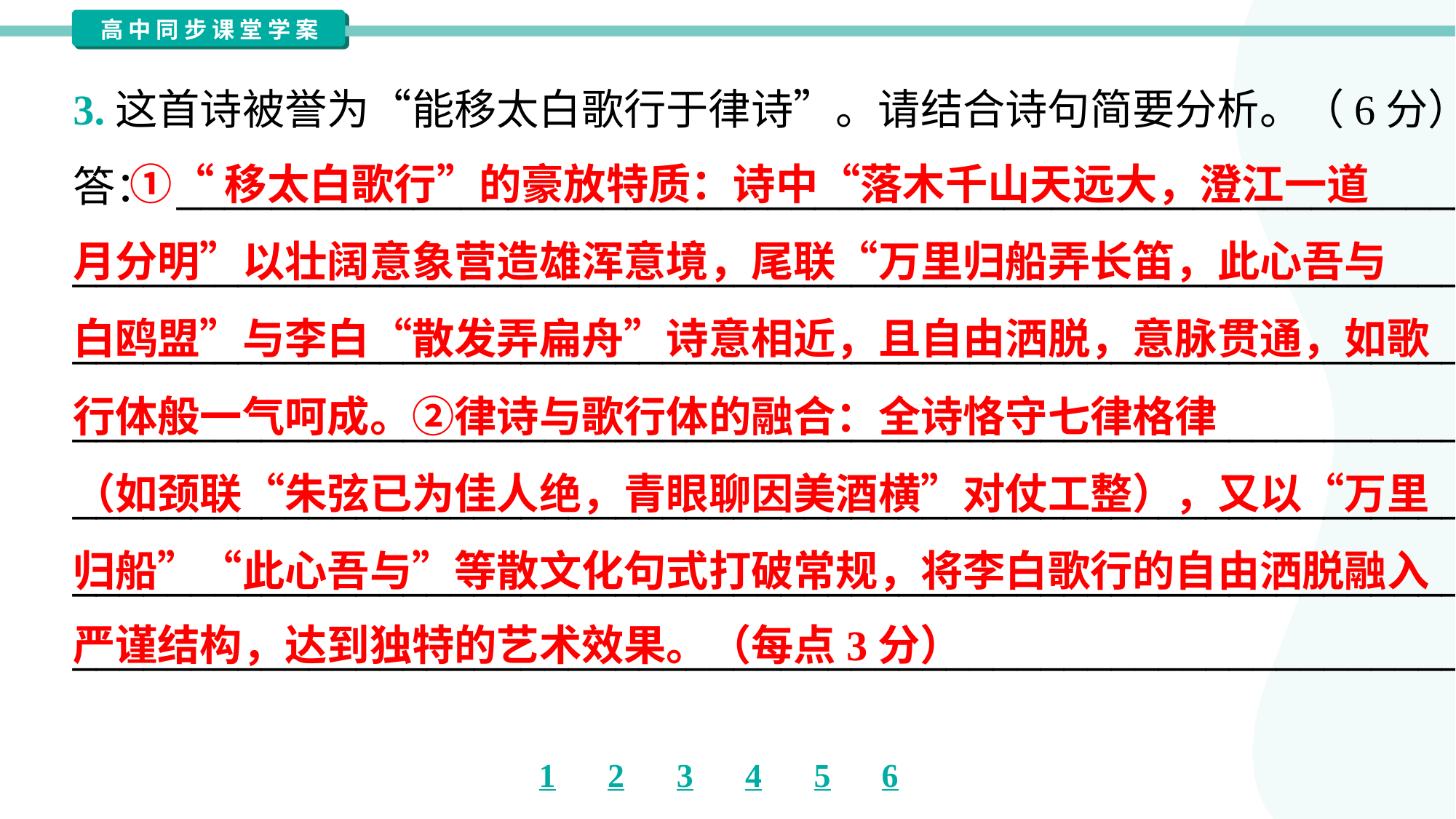

3.这首诗被誉为“能移太白歌行于律诗”。请结合诗句简要分析。（6分）
答： ________________________________________________________
_____________________________________________________________
_____________________________________________________________
_____________________________________________________________
_____________________________________________________________
_____________________________________________________________
_____________________________________________________________
      ①“移太白歌行”的豪放特质：诗中“落木千山天远大，澄江一道
月分明”以壮阔意象营造雄浑意境，尾联“万里归船弄长笛，此心吾与
白鸥盟”与李白“散发弄扁舟”诗意相近，且自由洒脱，意脉贯通，如歌
行体般一气呵成。②律诗与歌行体的融合：全诗恪守七律格律
（如颈联“朱弦已为佳人绝，青眼聊因美酒横”对仗工整），又以“万里
归船”“此心吾与”等散文化句式打破常规，将李白歌行的自由洒脱融入
严谨结构，达到独特的艺术效果。（每点3分）